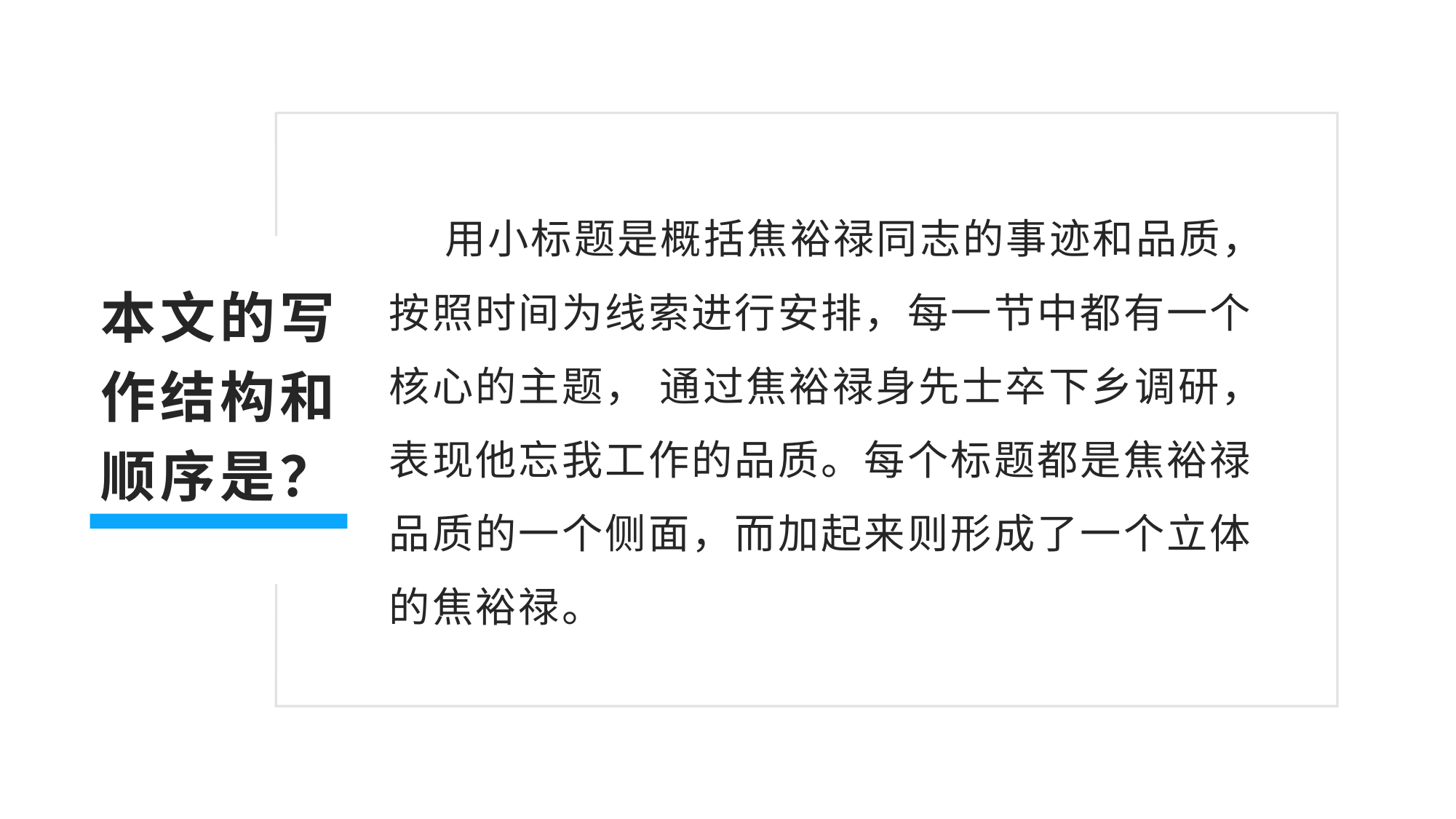

用小标题是概括焦裕禄同志的事迹和品质，按照时间为线索进行安排，每一节中都有一个核心的主题， 通过焦裕禄身先士卒下乡调研，表现他忘我工作的品质。每个标题都是焦裕禄品质的一个侧面，而加起来则形成了一个立体的焦裕禄。
本文的写作结构和顺序是？